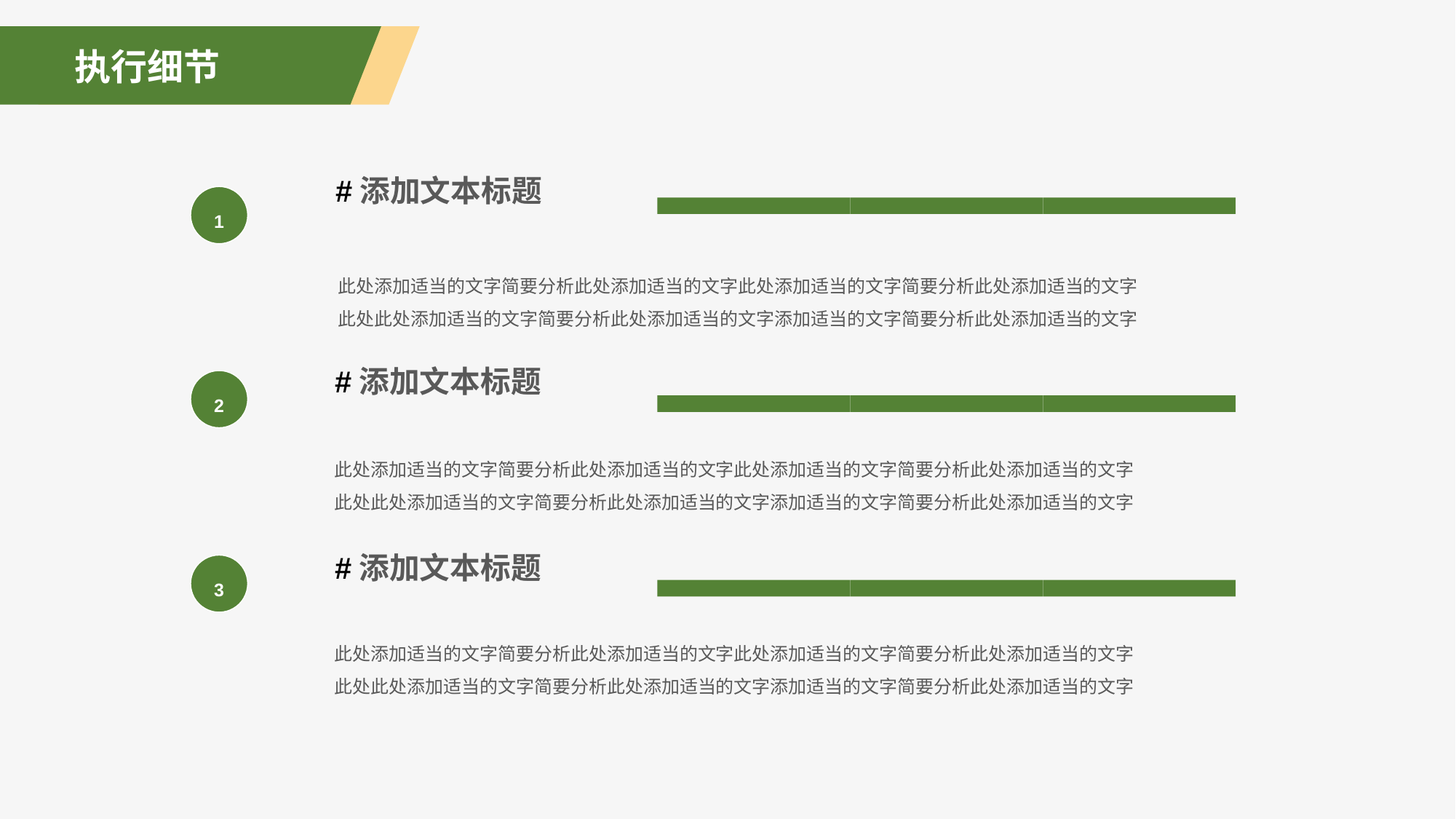

执行细节
1

2

3

#添加文本标题

此处添加适当的文字简要分析此处添加适当的文字此处添加适当的文字简要分析此处添加适当的文字此处此处添加适当的文字简要分析此处添加适当的文字添加适当的文字简要分析此处添加适当的文字

#添加文本标题

此处添加适当的文字简要分析此处添加适当的文字此处添加适当的文字简要分析此处添加适当的文字此处此处添加适当的文字简要分析此处添加适当的文字添加适当的文字简要分析此处添加适当的文字

#添加文本标题

此处添加适当的文字简要分析此处添加适当的文字此处添加适当的文字简要分析此处添加适当的文字此处此处添加适当的文字简要分析此处添加适当的文字添加适当的文字简要分析此处添加适当的文字